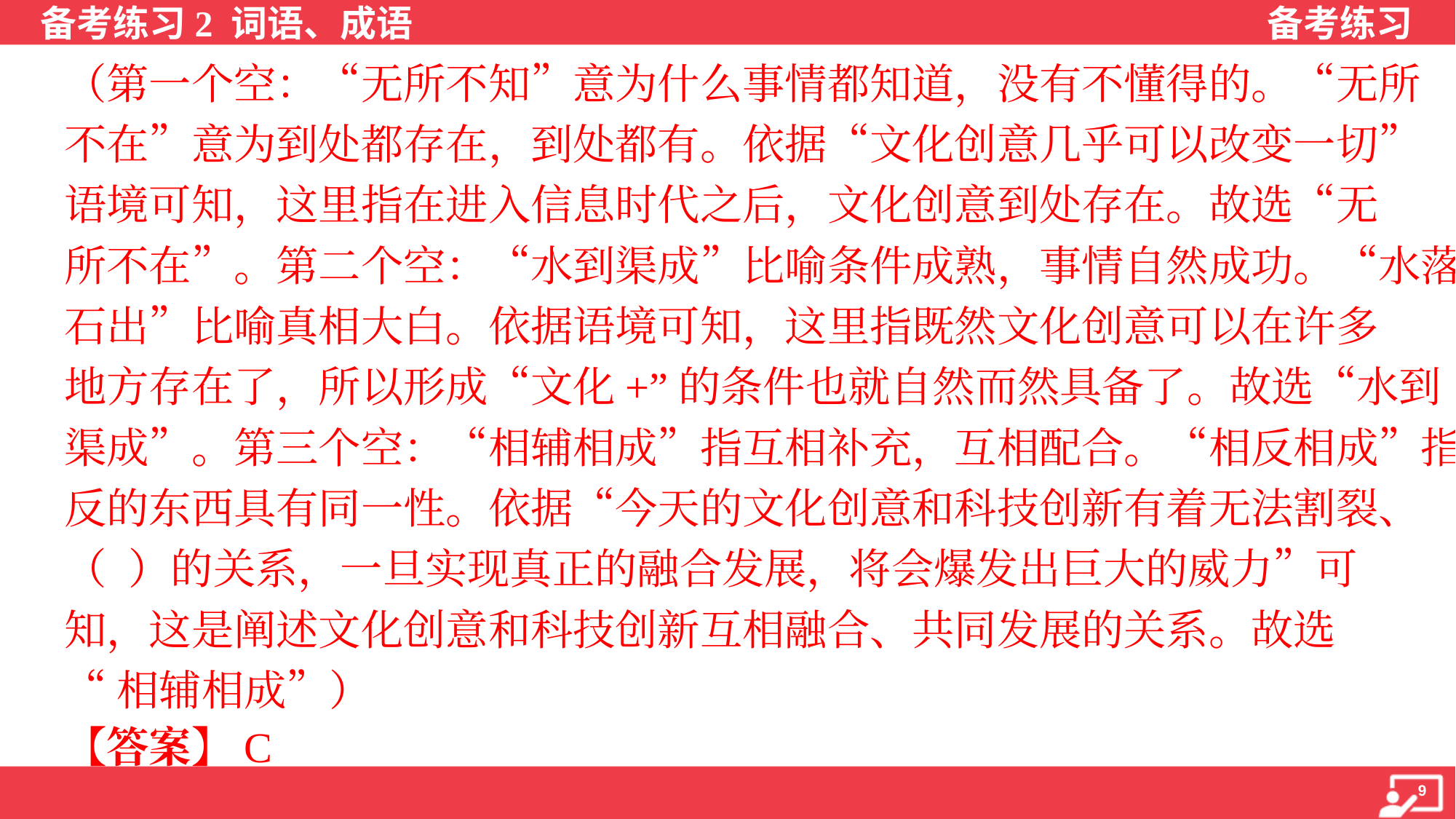

（第一个空：“无所不知”意为什么事情都知道，没有不懂得的。“无所
不在”意为到处都存在，到处都有。依据“文化创意几乎可以改变一切”
语境可知，这里指在进入信息时代之后，文化创意到处存在。故选“无
所不在”。第二个空：“水到渠成”比喻条件成熟，事情自然成功。“水落
石出”比喻真相大白。依据语境可知，这里指既然文化创意可以在许多
地方存在了，所以形成“文化+”的条件也就自然而然具备了。故选“水到
渠成”。第三个空：“相辅相成”指互相补充，互相配合。“相反相成”指相
反的东西具有同一性。依据“今天的文化创意和科技创新有着无法割裂、
（  ）的关系，一旦实现真正的融合发展，将会爆发出巨大的威力”可
知，这是阐述文化创意和科技创新互相融合、共同发展的关系。故选
“相辅相成”）
【答案】C